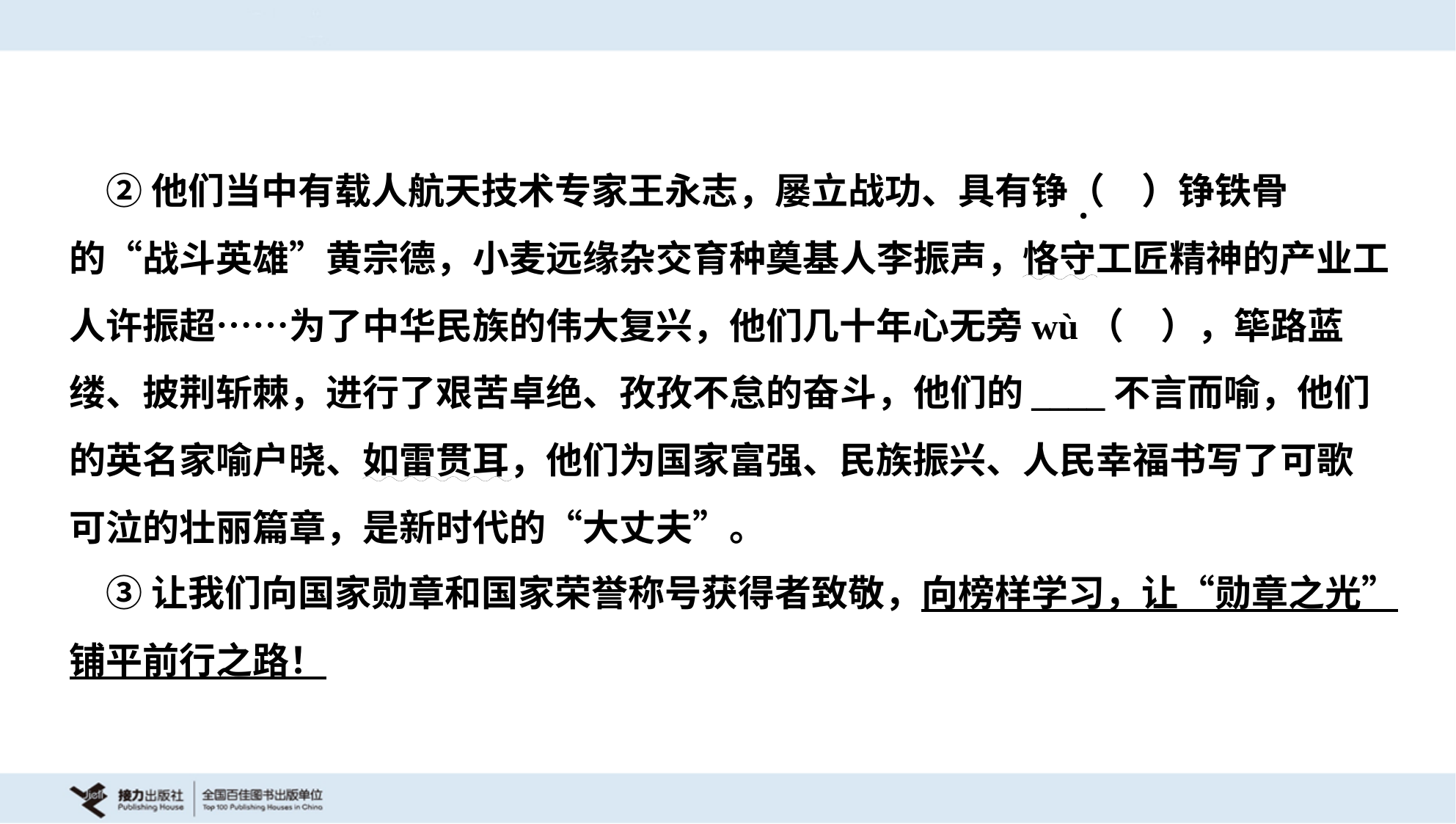

②他们当中有载人航天技术专家王永志，屡立战功、具有铮（    ）铮铁骨
的“战斗英雄”黄宗德，小麦远缘杂交育种奠基人李振声，恪守工匠精神的产业工
人许振超……为了中华民族的伟大复兴，他们几十年心无旁wù（    ），筚路蓝
缕、披荆斩棘，进行了艰苦卓绝、孜孜不怠的奋斗，他们的____不言而喻，他们
的英名家喻户晓、如雷贯耳，他们为国家富强、民族振兴、人民幸福书写了可歌
可泣的壮丽篇章，是新时代的“大丈夫”。

    ③让我们向国家勋章和国家荣誉称号获得者致敬，向榜样学习，让“勋章之光”
铺平前行之路！